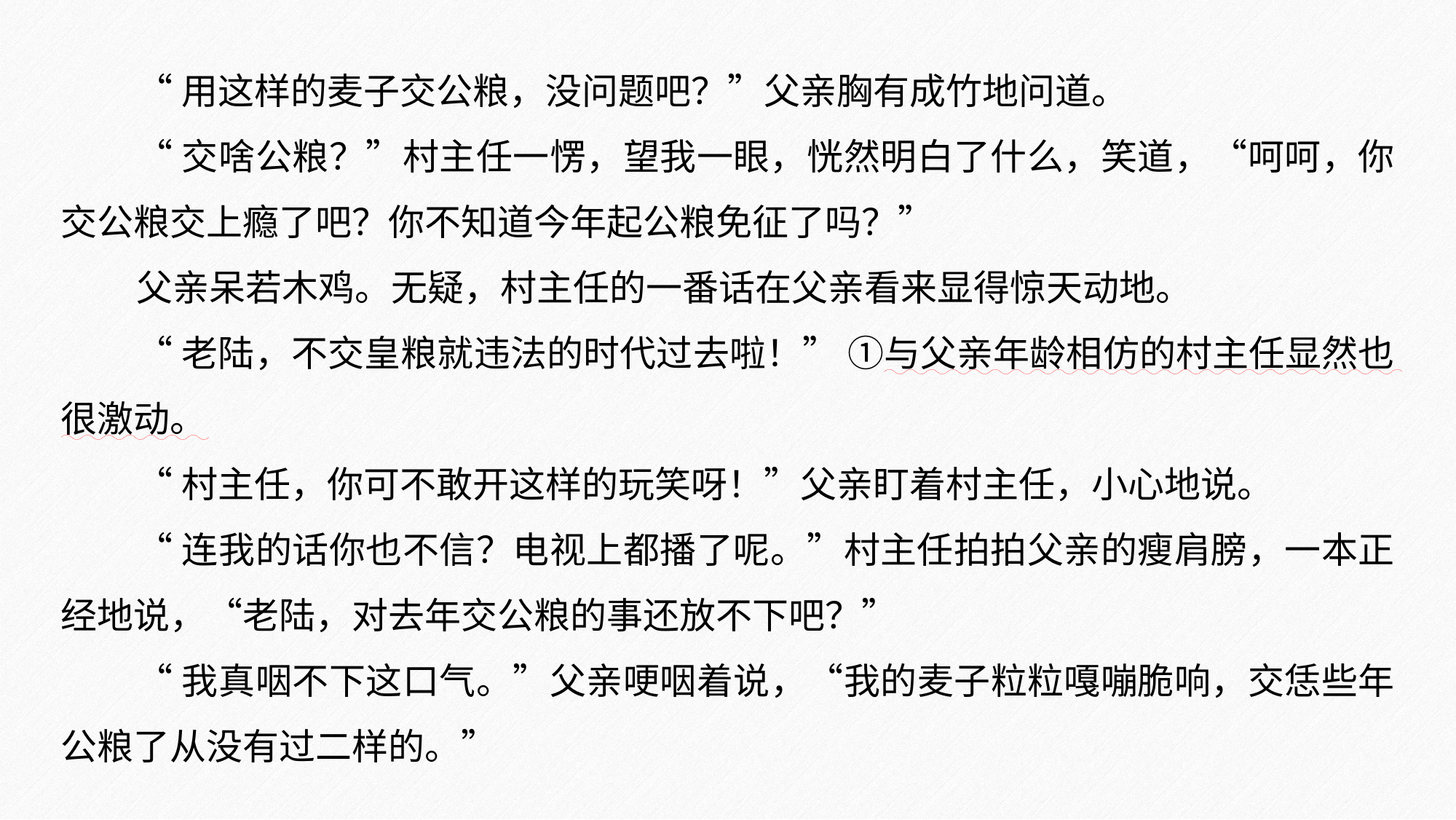

“用这样的麦子交公粮，没问题吧？”父亲胸有成竹地问道。
“交啥公粮？”村主任一愣，望我一眼，恍然明白了什么，笑道，“呵呵，你交公粮交上瘾了吧？你不知道今年起公粮免征了吗？”
父亲呆若木鸡。无疑，村主任的一番话在父亲看来显得惊天动地。
“老陆，不交皇粮就违法的时代过去啦！” ①与父亲年龄相仿的村主任显然也很激动。
“村主任，你可不敢开这样的玩笑呀！”父亲盯着村主任，小心地说。
“连我的话你也不信？电视上都播了呢。”村主任拍拍父亲的瘦肩膀，一本正经地说，“老陆，对去年交公粮的事还放不下吧？”
“我真咽不下这口气。”父亲哽咽着说，“我的麦子粒粒嘎嘣脆响，交恁些年公粮了从没有过二样的。”